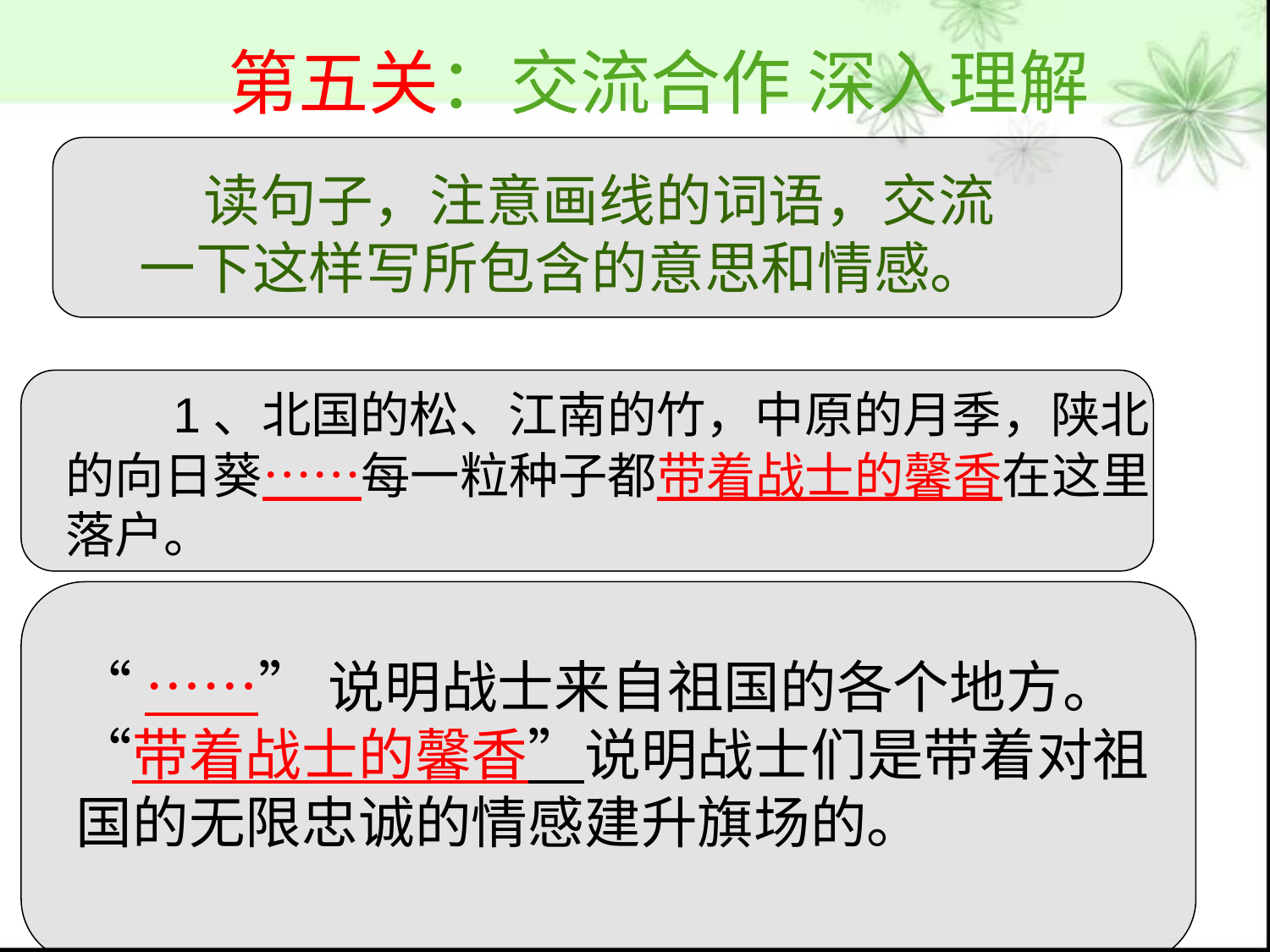

第五关：交流合作 深入理解

    读句子，注意画线的词语，交流一下这样写所包含的意思和情感。
       1、北国的松、江南的竹，中原的月季，陕北的向日葵……每一粒种子都带着战士的馨香在这里落户。

“ ……”说明战士来自祖国的各个地方。“带着战士的馨香”说明战士们是带着对祖国的无限忠诚的情感建升旗场的。